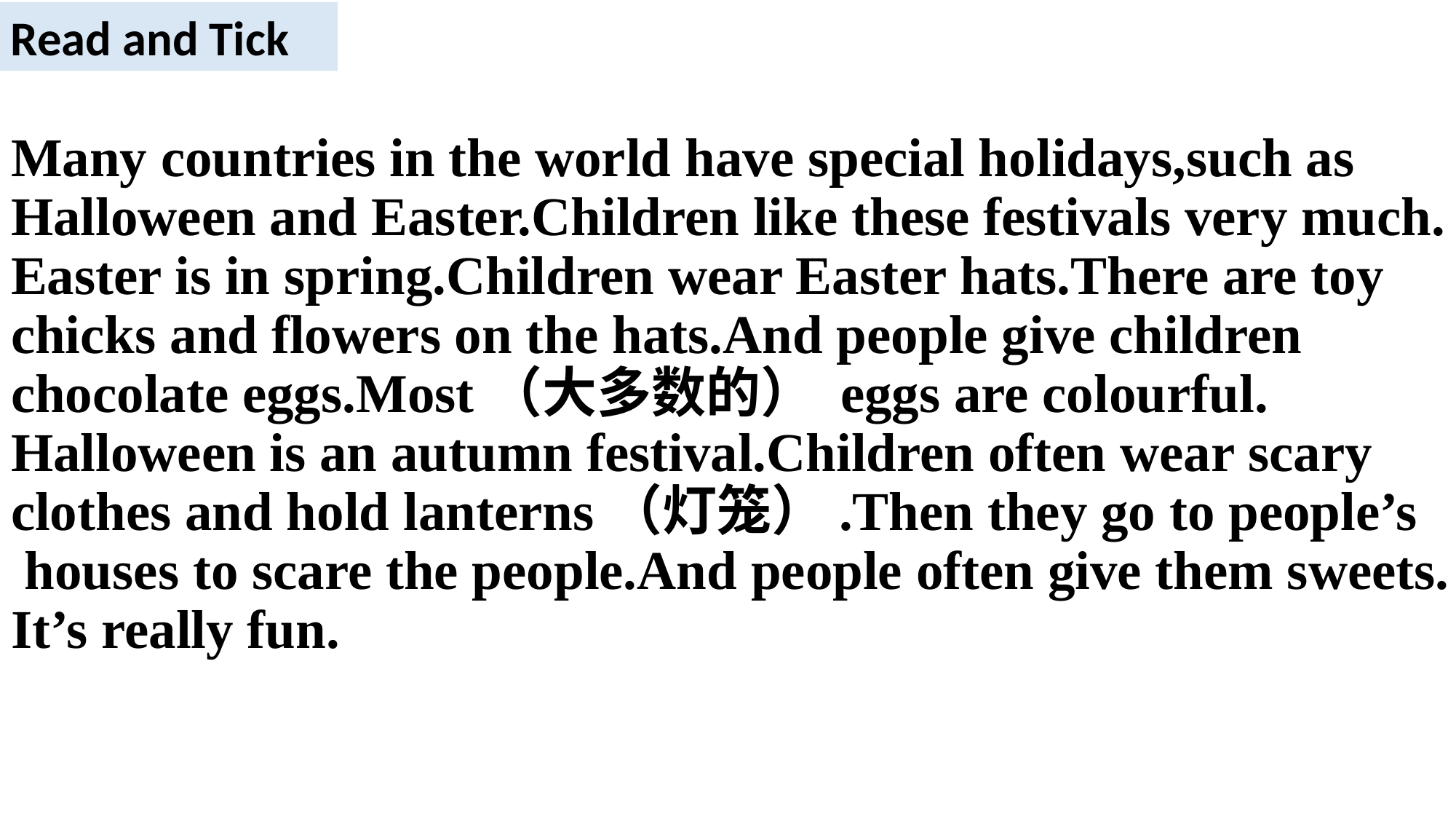

Read and Tick
# Many countries in the world have special holidays,such as Halloween and Easter.Children like these festivals very much. Easter is in spring.Children wear Easter hats.There are toy chicks and flowers on the hats.And people give children chocolate eggs.Most（大多数的） eggs are colourful. Halloween is an autumn festival.Children often wear scary clothes and hold lanterns（灯笼）.Then they go to people’s houses to scare the people.And people often give them sweets. It’s really fun.